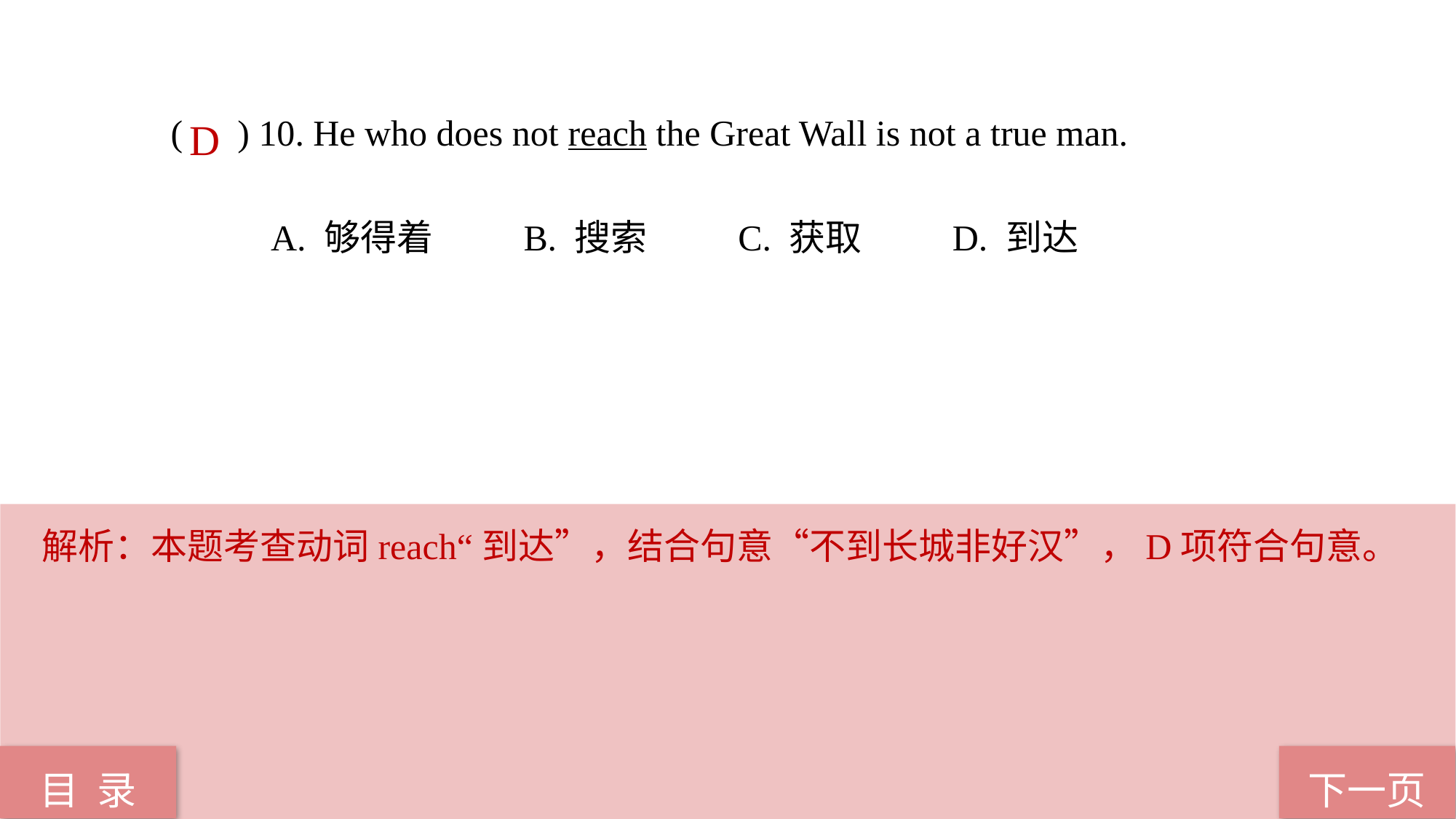

(      ) 10. He who does not reach the Great Wall is not a true man.

           A. 够得着          B. 搜索          C. 获取          D. 到达
D
解析：本题考查动词reach“到达”，结合句意“不到长城非好汉”，D项符合句意。